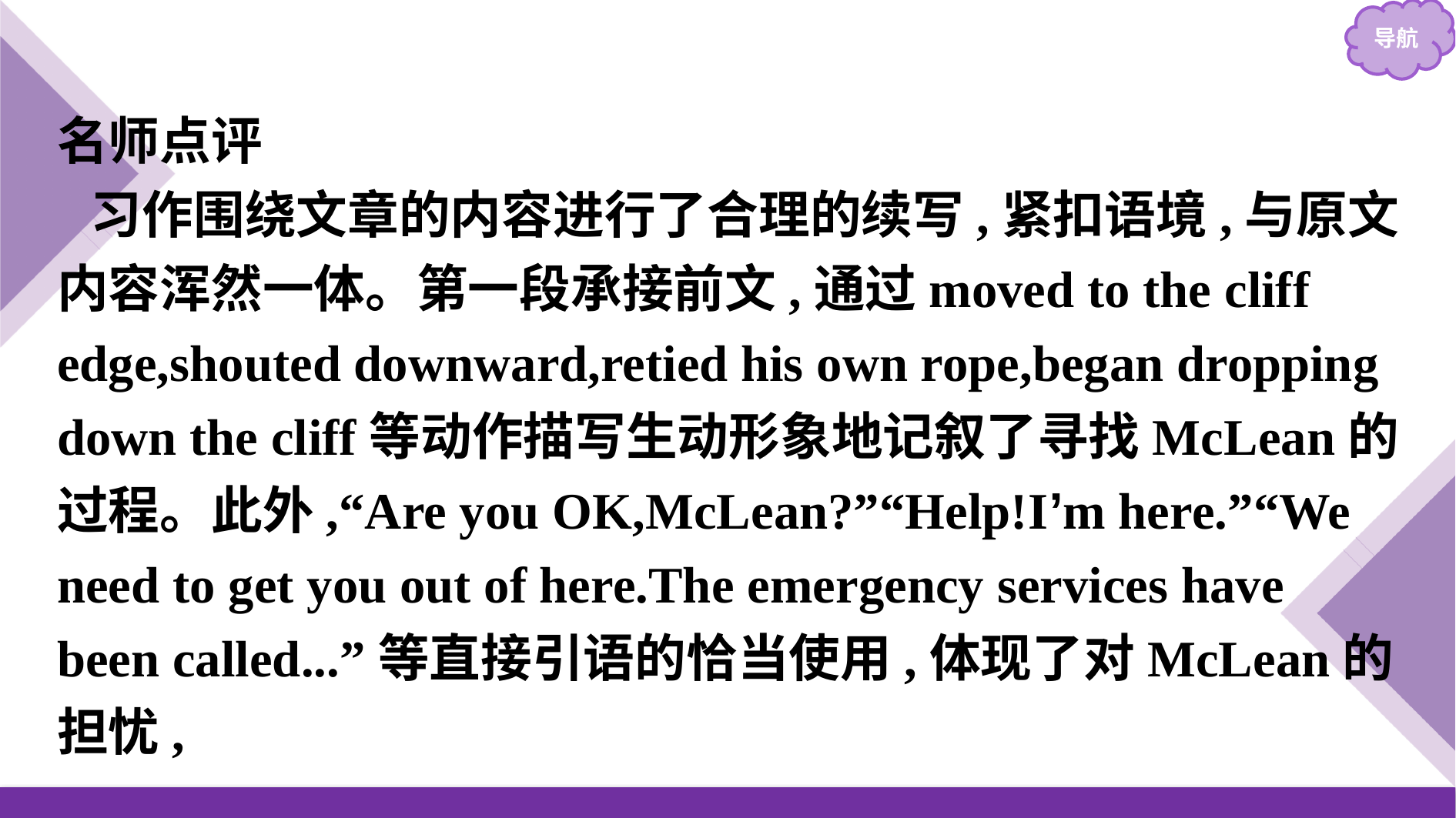

名师点评
习作围绕文章的内容进行了合理的续写,紧扣语境,与原文内容浑然一体。第一段承接前文,通过moved to the cliff edge,shouted downward,retied his own rope,began dropping down the cliff等动作描写生动形象地记叙了寻找McLean的过程。此外,“Are you OK,McLean?”“Help!I’m here.”“We need to get you out of here.The emergency services have been called...”等直接引语的恰当使用,体现了对McLean的担忧,